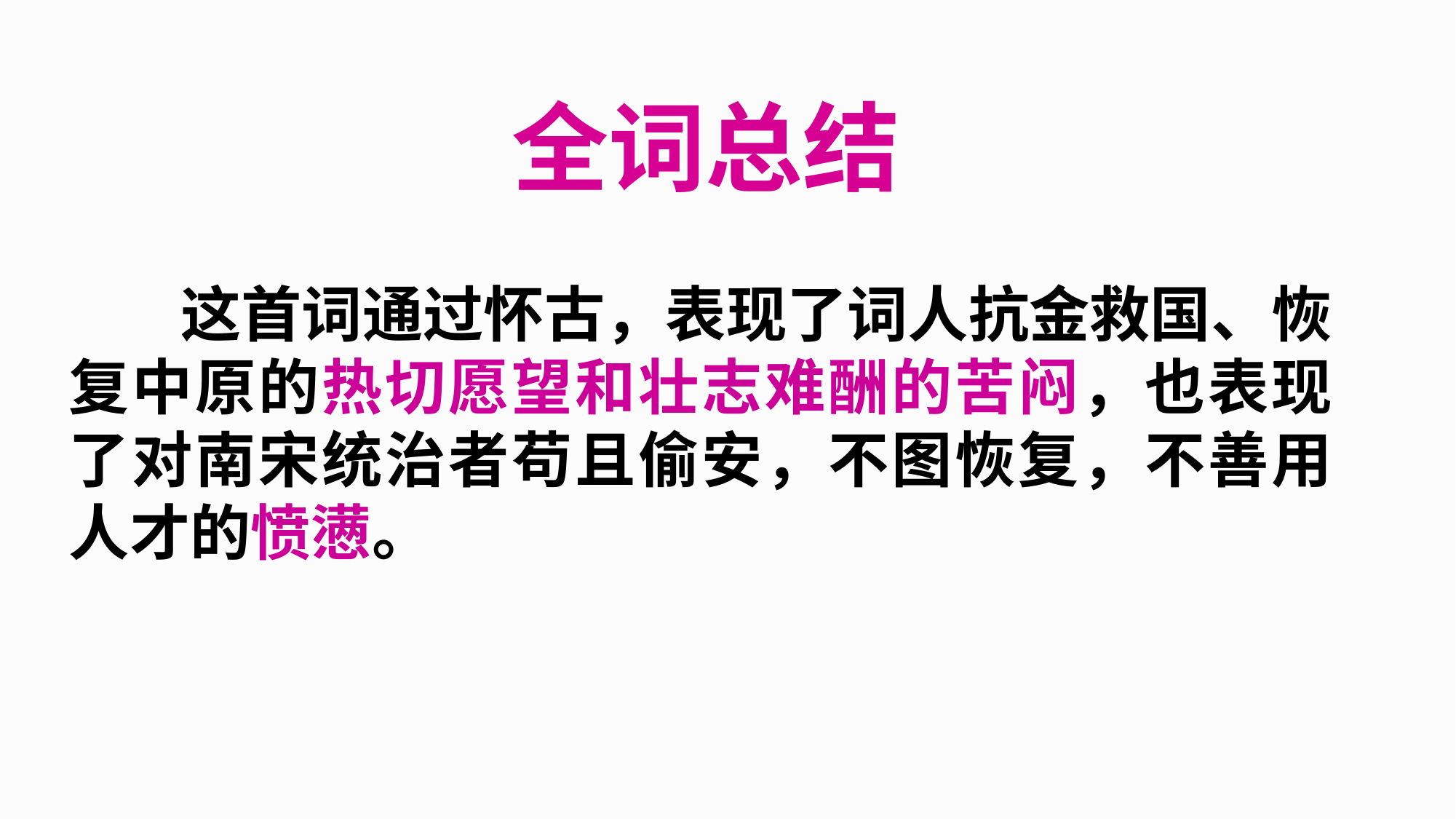

全词总结
       这首词通过怀古，表现了词人抗金救国、恢复中原的热切愿望和壮志难酬的苦闷，也表现了对南宋统治者苟且偷安，不图恢复，不善用人才的愤懑。